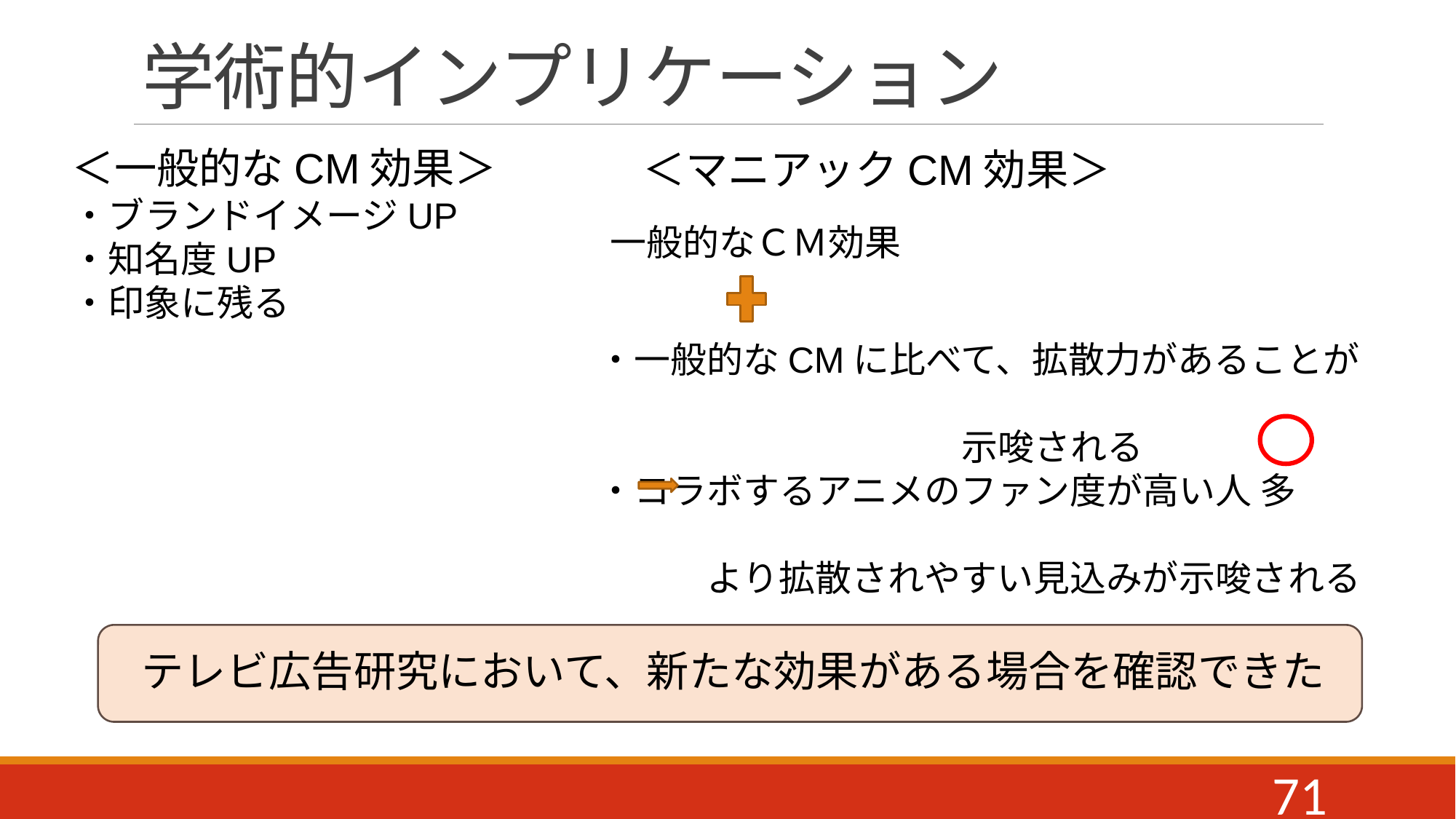

# 学術的インプリケーション
＜一般的なCM効果＞
・ブランドイメージUP
・知名度UP
・印象に残る
＜マニアックCM効果＞

一般的なＣＭ効果

・一般的なCMに比べて、拡散力があることが　　　　　　　　　　　　　　　　　　　　　　　　　　　　　　　　　示唆される
・コラボするアニメのファン度が高い人 多
　　　より拡散されやすい見込みが示唆される

テレビ広告研究において、新たな効果がある場合を確認できた
71